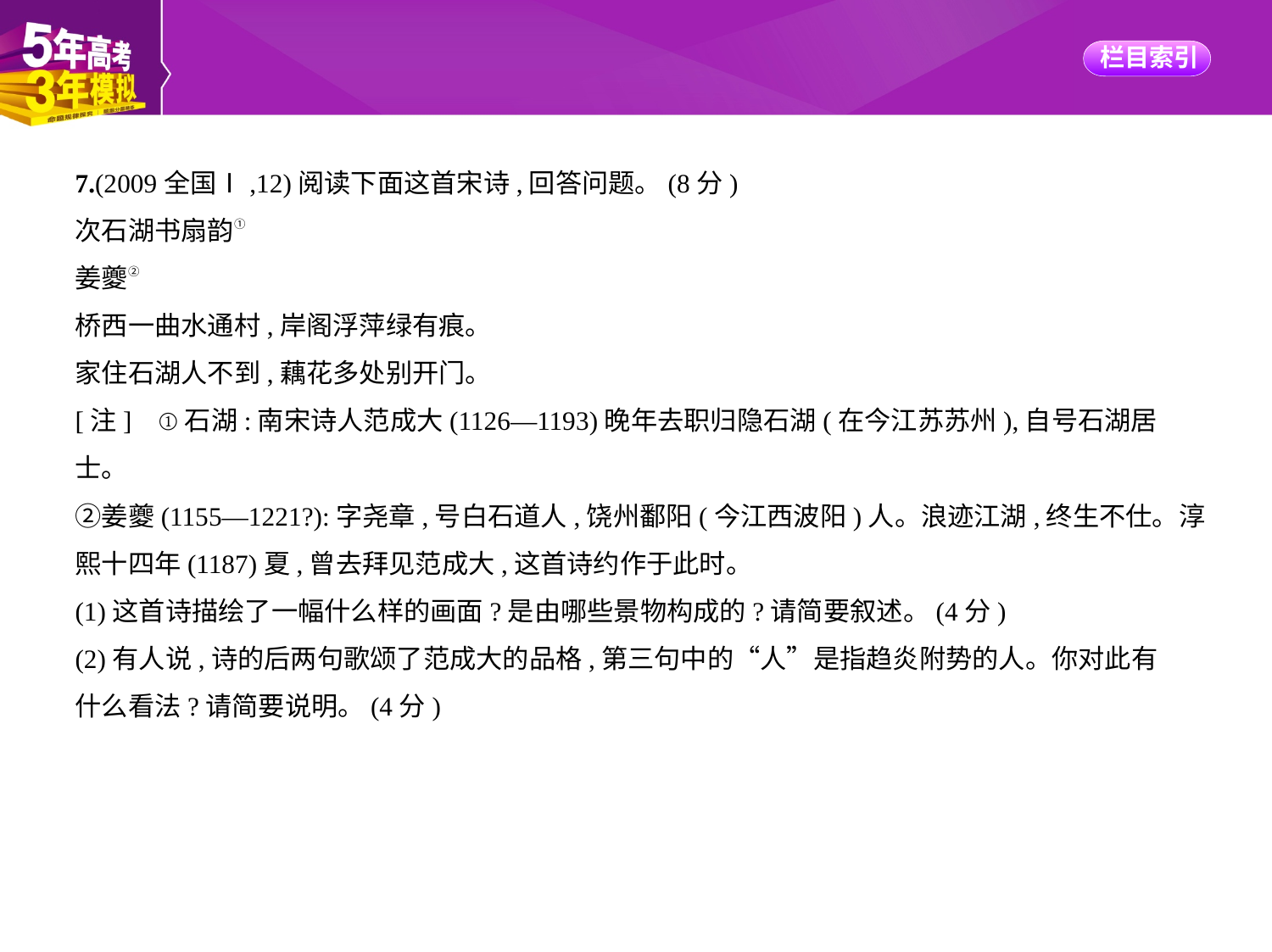

7.(2009全国Ⅰ,12)阅读下面这首宋诗,回答问题。(8分)
次石湖书扇韵①
姜夔②
桥西一曲水通村,岸阁浮萍绿有痕。
家住石湖人不到,藕花多处别开门。
[注]    ①石湖:南宋诗人范成大(1126—1193)晚年去职归隐石湖(在今江苏苏州),自号石湖居士。
②姜夔(1155—1221?):字尧章,号白石道人,饶州鄱阳(今江西波阳)人。浪迹江湖,终生不仕。淳
熙十四年(1187)夏,曾去拜见范成大,这首诗约作于此时。
(1)这首诗描绘了一幅什么样的画面?是由哪些景物构成的?请简要叙述。(4分)
(2)有人说,诗的后两句歌颂了范成大的品格,第三句中的“人”是指趋炎附势的人。你对此有
什么看法?请简要说明。(4分)